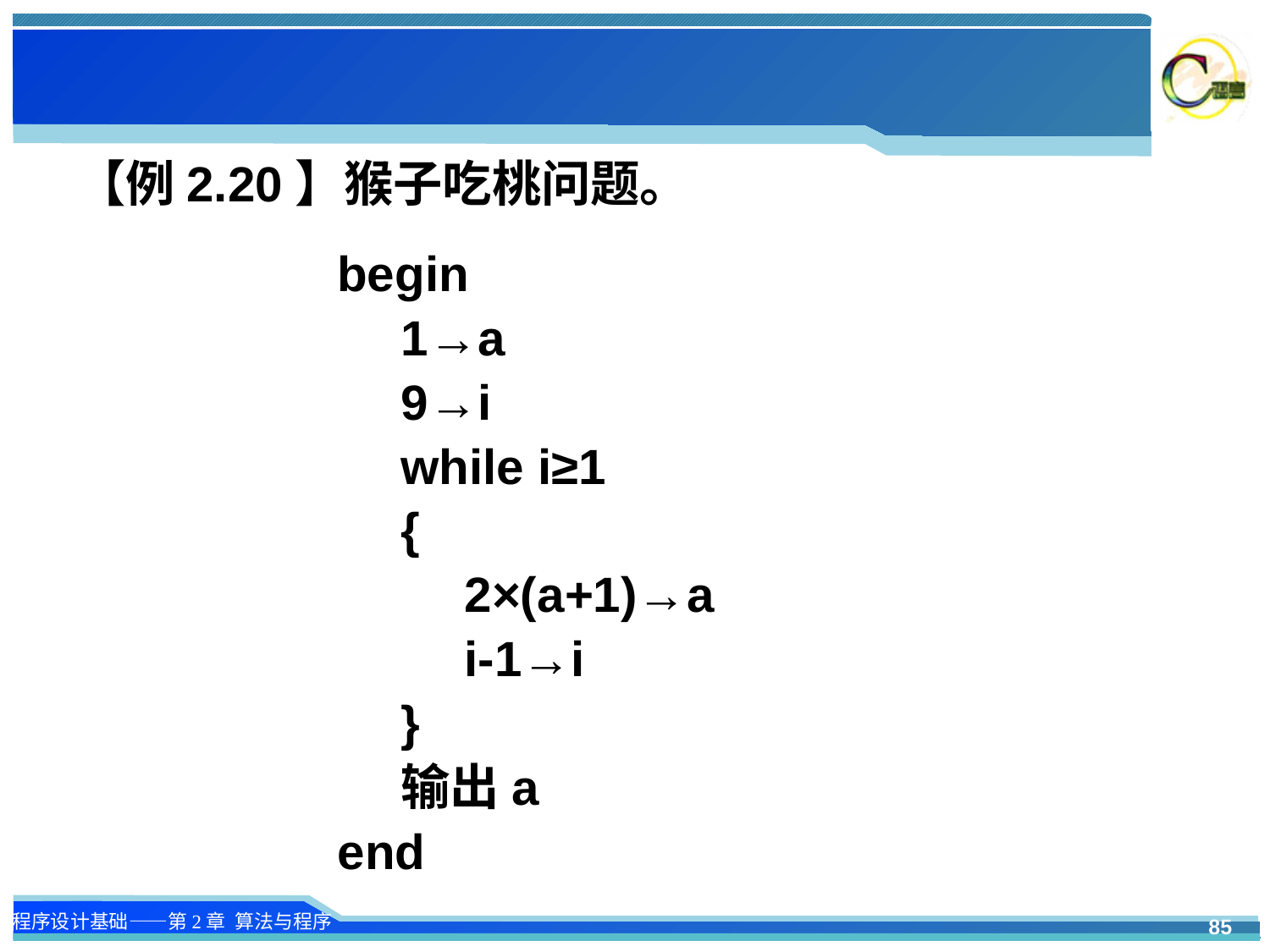

【例2.20】猴子吃桃问题。
begin
1→a
9→i
while i≥1
{
2×(a+1)→a
i-1→i
}
输出a
end
85